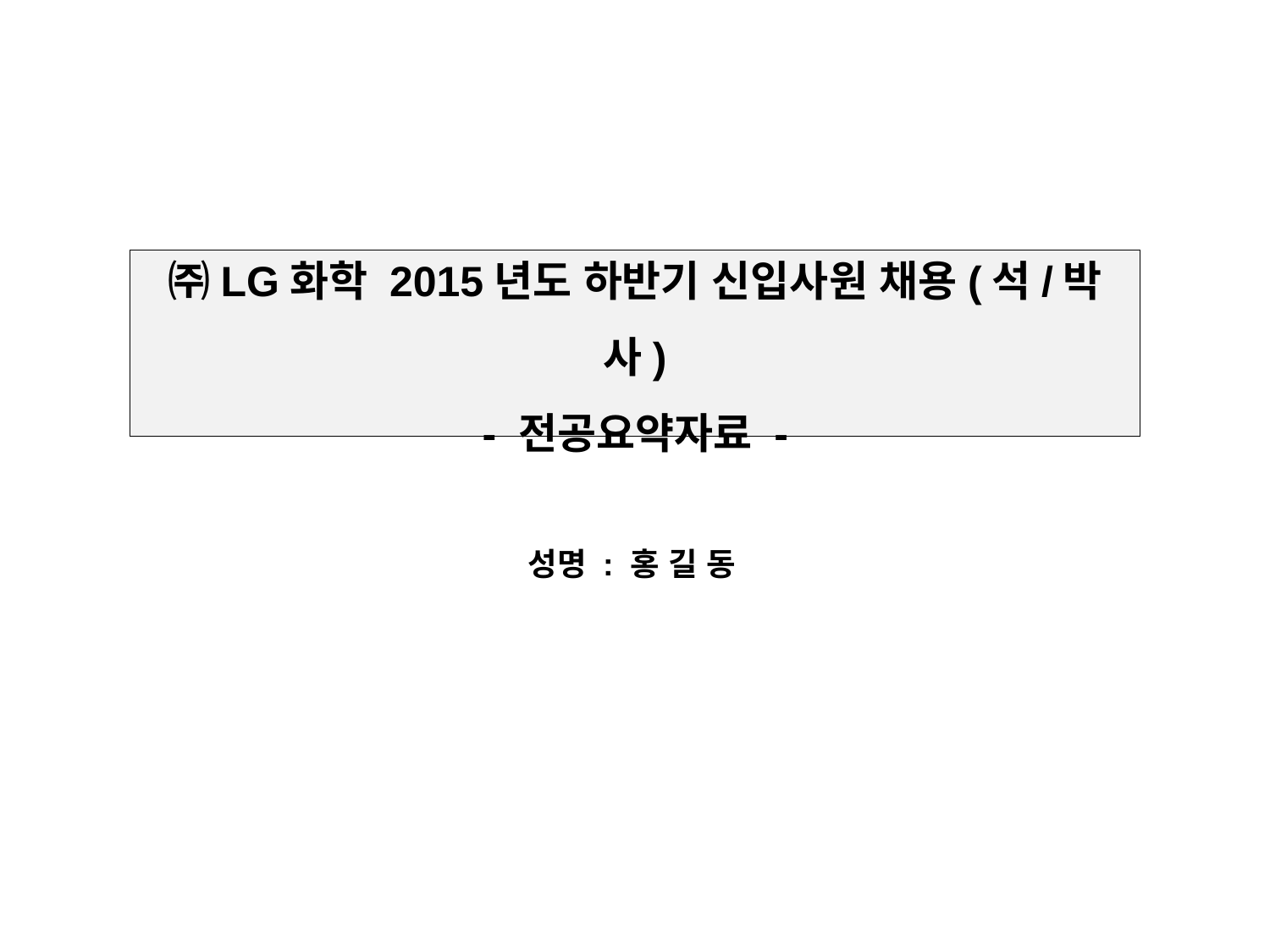

㈜LG화학 2015년도 하반기 신입사원 채용(석/박사)
- 전공요약자료 -
성명 : 홍 길 동